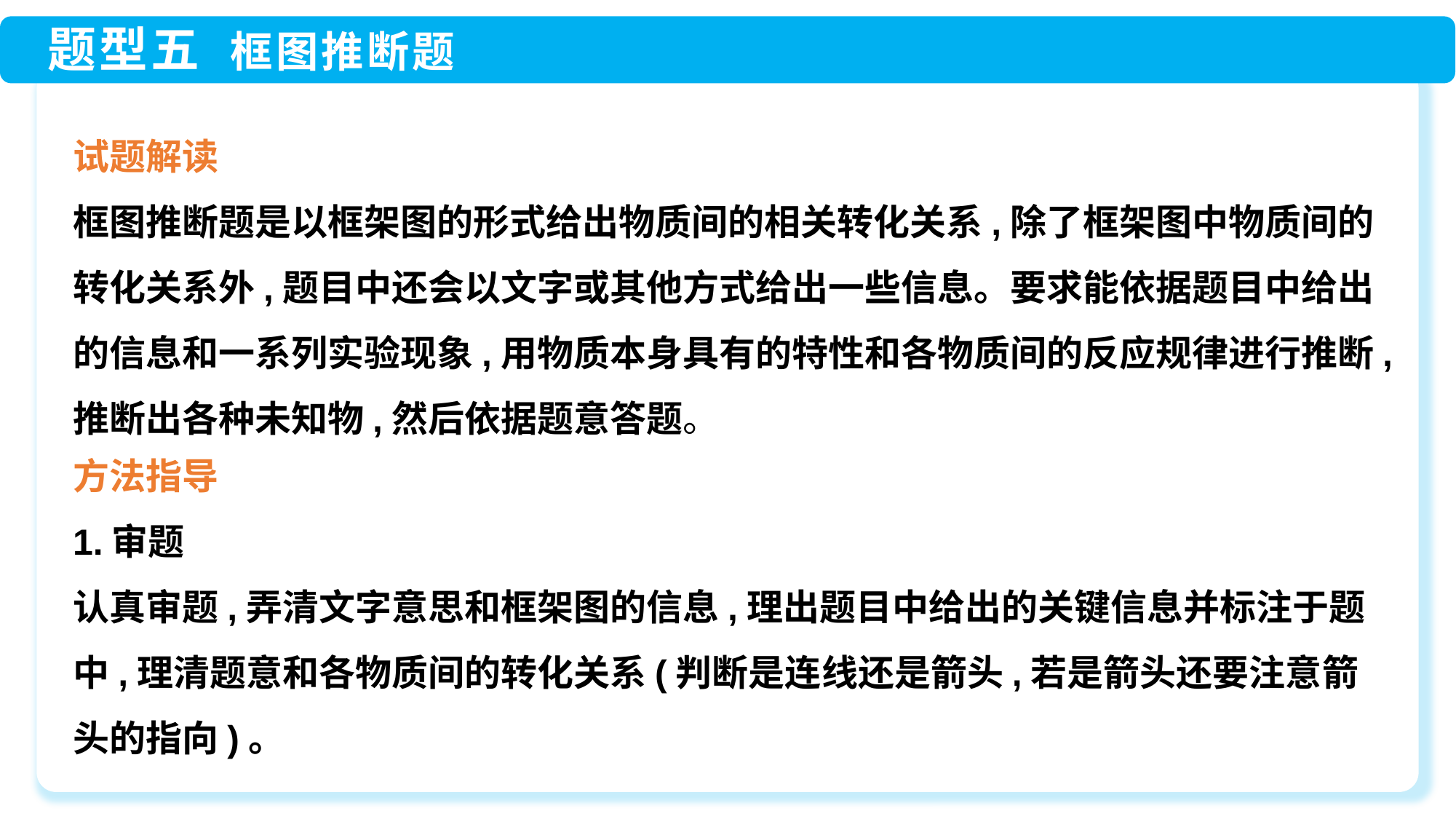

试题解读
框图推断题是以框架图的形式给出物质间的相关转化关系,除了框架图中物质间的转化关系外,题目中还会以文字或其他方式给出一些信息。要求能依据题目中给出的信息和一系列实验现象,用物质本身具有的特性和各物质间的反应规律进行推断,推断出各种未知物,然后依据题意答题。
方法指导
1.审题
认真审题,弄清文字意思和框架图的信息,理出题目中给出的关键信息并标注于题中,理清题意和各物质间的转化关系(判断是连线还是箭头,若是箭头还要注意箭头的指向)。